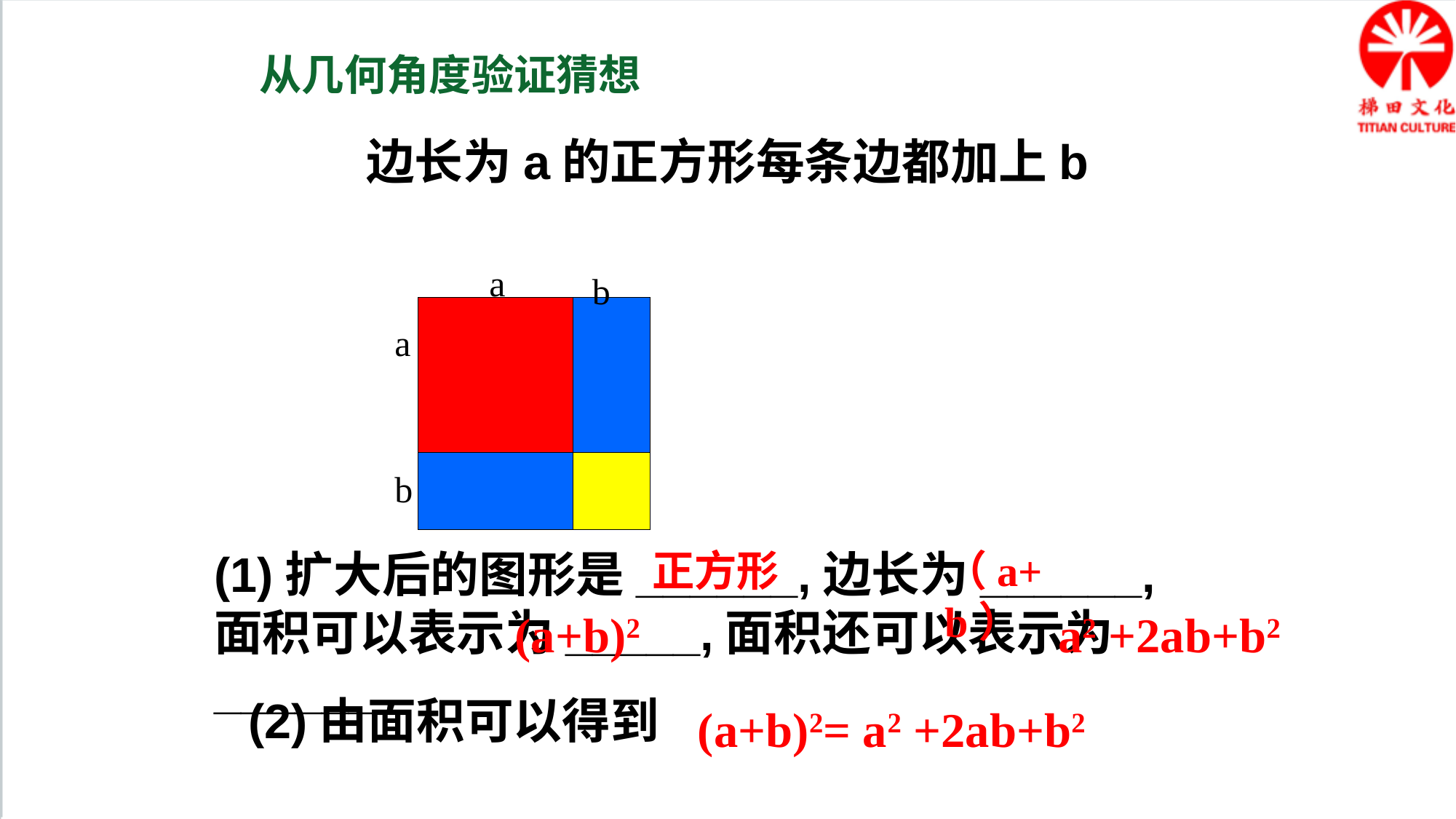

从几何角度验证猜想
边长为a的正方形每条边都加上b
a
b

a

b
(1)扩大后的图形是______,边长为______,面积可以表示为_____,面积还可以表示为______
正方形
（a+b）
(a+b)2
a2 +2ab+b2
(2)由面积可以得到
(a+b)2= a2 +2ab+b2